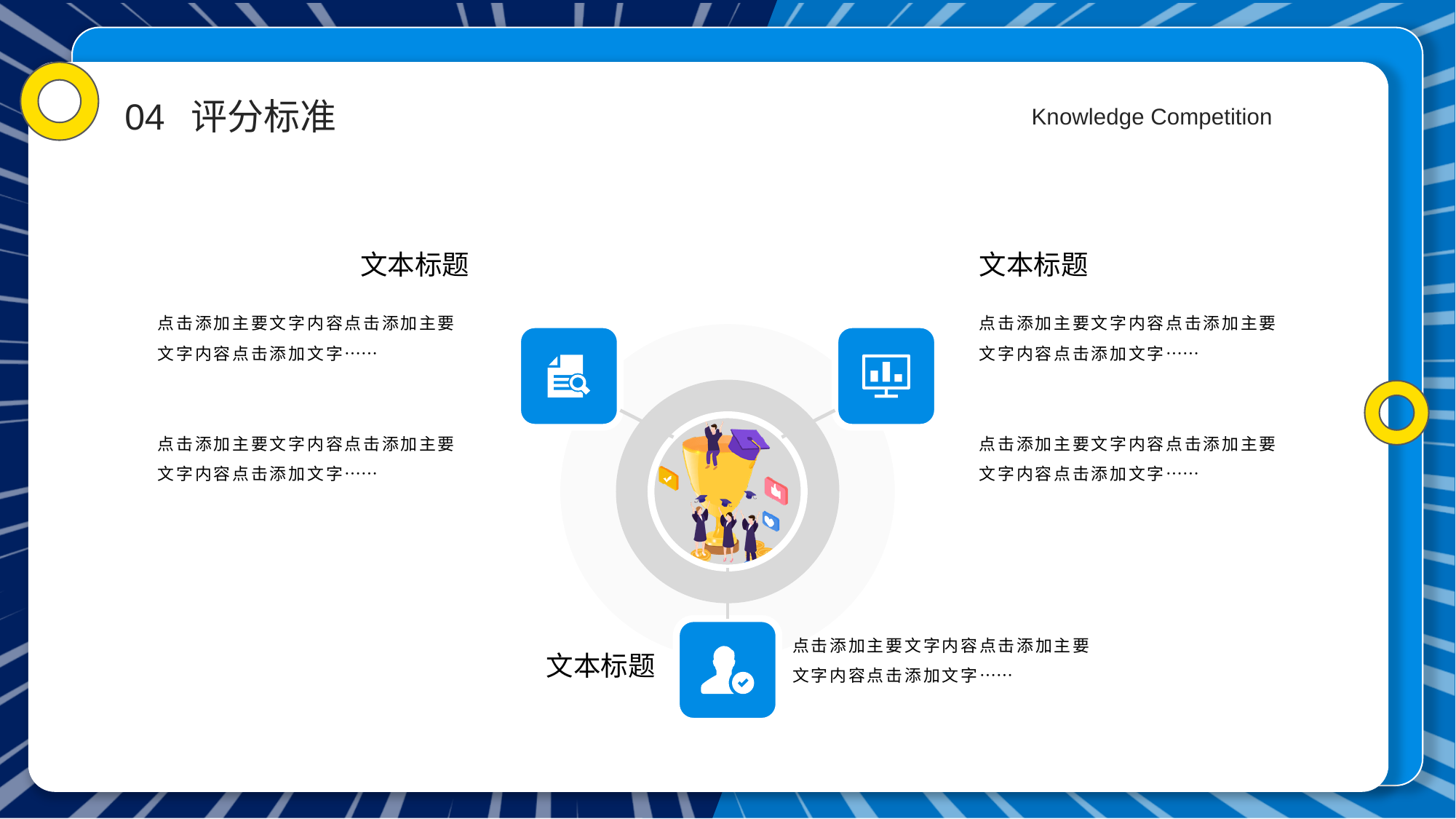

04
评分标准
Knowledge Competition
文本标题
点击添加主要文字内容点击添加主要文字内容点击添加文字……
点击添加主要文字内容点击添加主要文字内容点击添加文字……

文本标题
点击添加主要文字内容点击添加主要文字内容点击添加文字……

点击添加主要文字内容点击添加主要文字内容点击添加文字……

点击添加主要文字内容点击添加主要文字内容点击添加文字……
文本标题